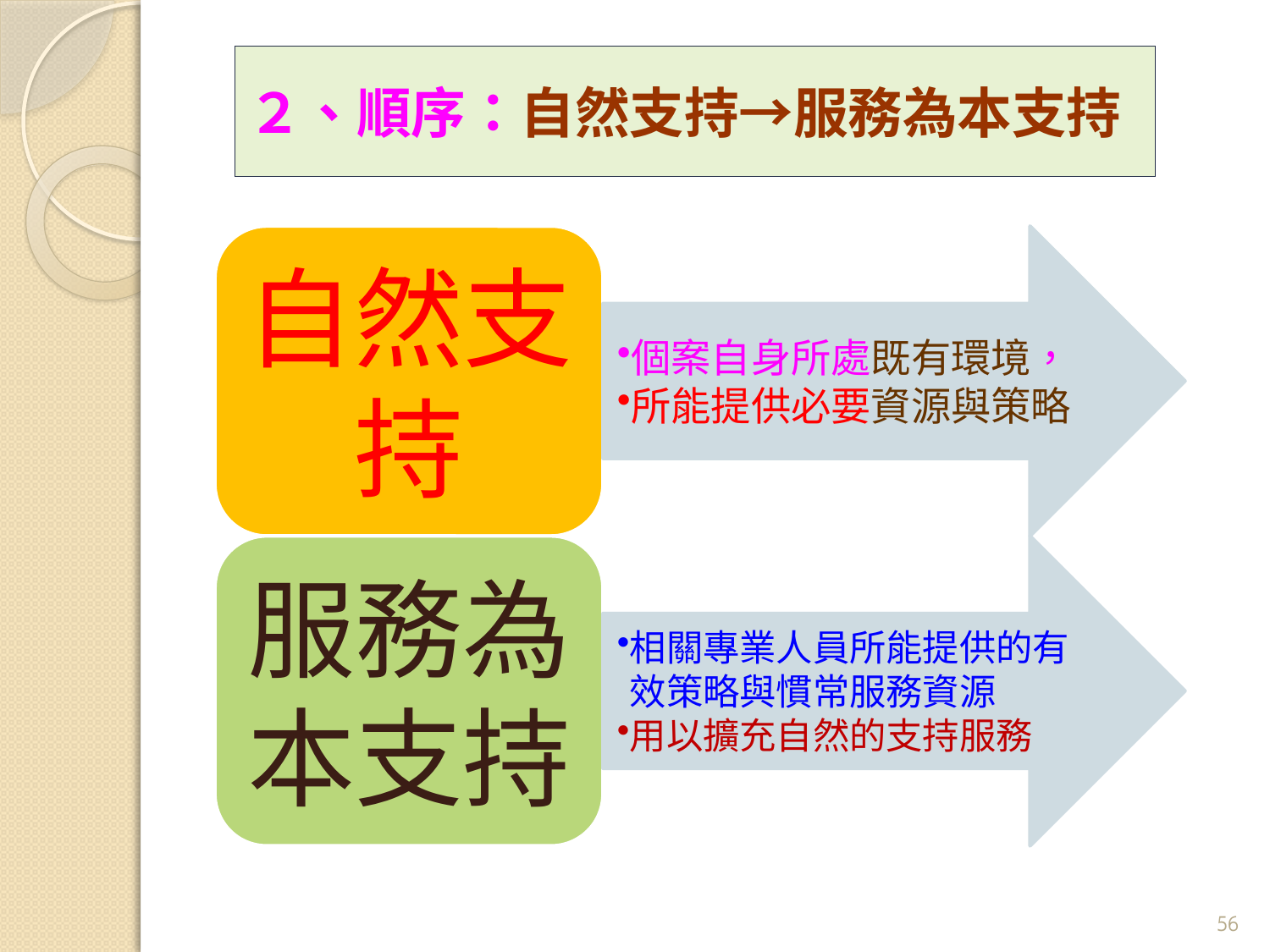

# ２、順序：自然支持→服務為本支持
自然支持
個案自身所處既有環境，
服務為本支持
相關專業人員所能提供的有效策略與慣常服務資源
所能提供必要資源與策略
用以擴充自然的支持服務
56